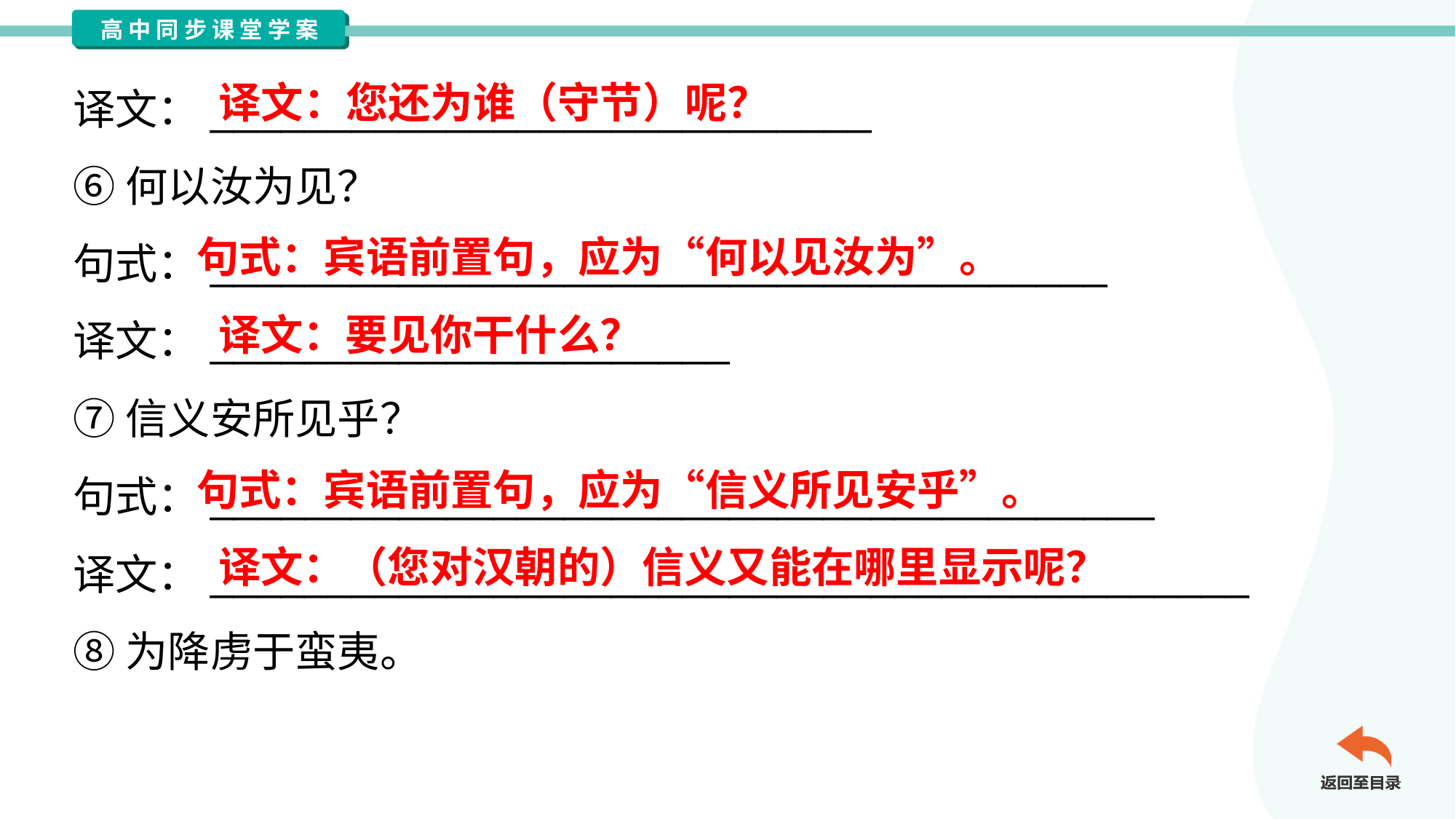

译文：您还为谁（守节）呢？
译文：____________________________
⑥何以汝为见？
句式：______________________________________
译文：______________________
⑦信义安所见乎？
句式：宾语前置句，应为“何以见汝为”。
译文：要见你干什么？
句式：宾语前置句，应为“信义所见安乎”。
句式：________________________________________
译文：____________________________________________
⑧为降虏于蛮夷。

译文：（您对汉朝的）信义又能在哪里显示呢？